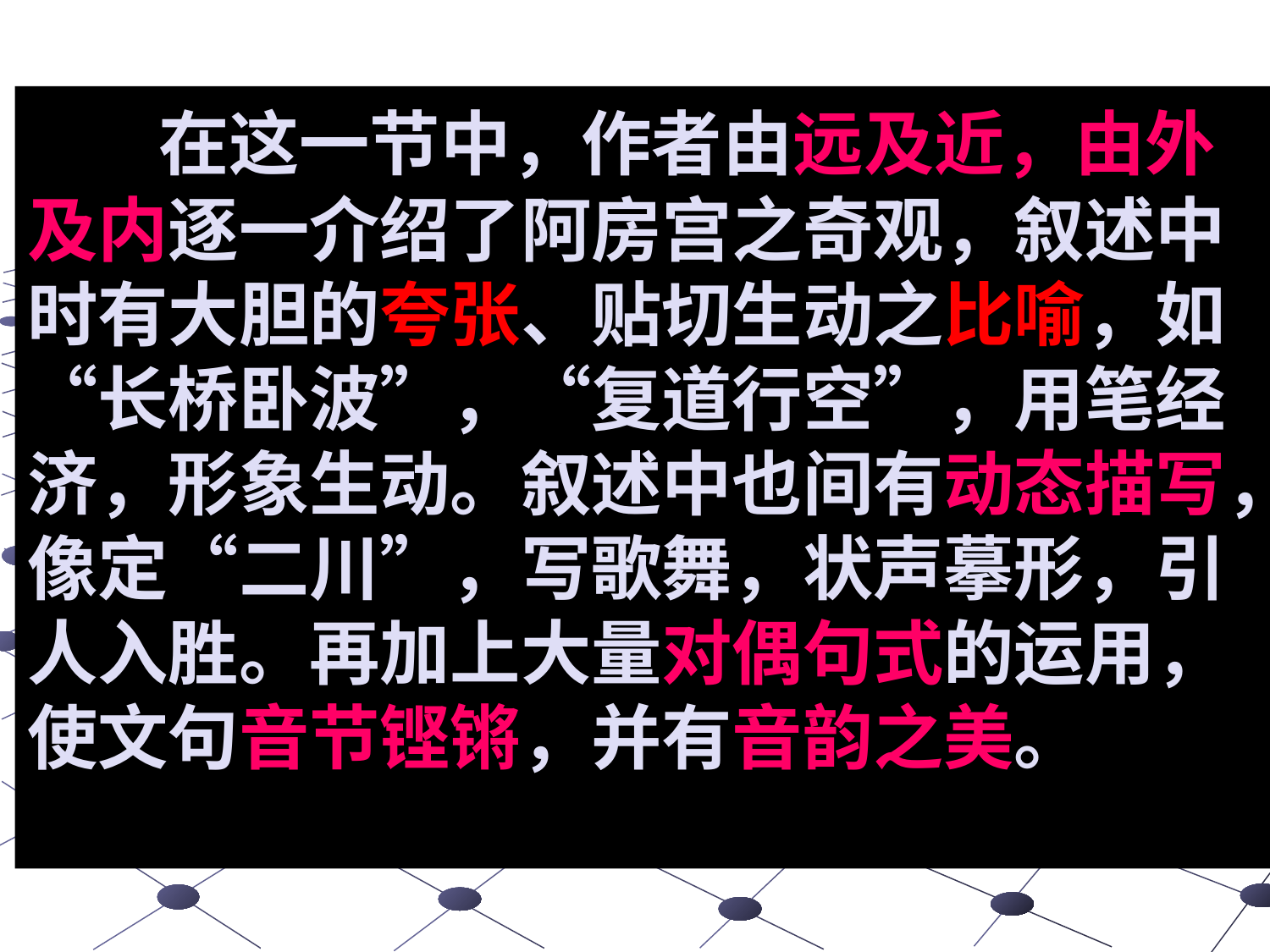

在这一节中，作者由远及近，由外及内逐一介绍了阿房宫之奇观，叙述中时有大胆的夸张、贴切生动之比喻，如“长桥卧波”，“复道行空”，用笔经济，形象生动。叙述中也间有动态描写，像定“二川”，写歌舞，状声摹形，引人入胜。再加上大量对偶句式的运用，使文句音节铿锵，并有音韵之美。